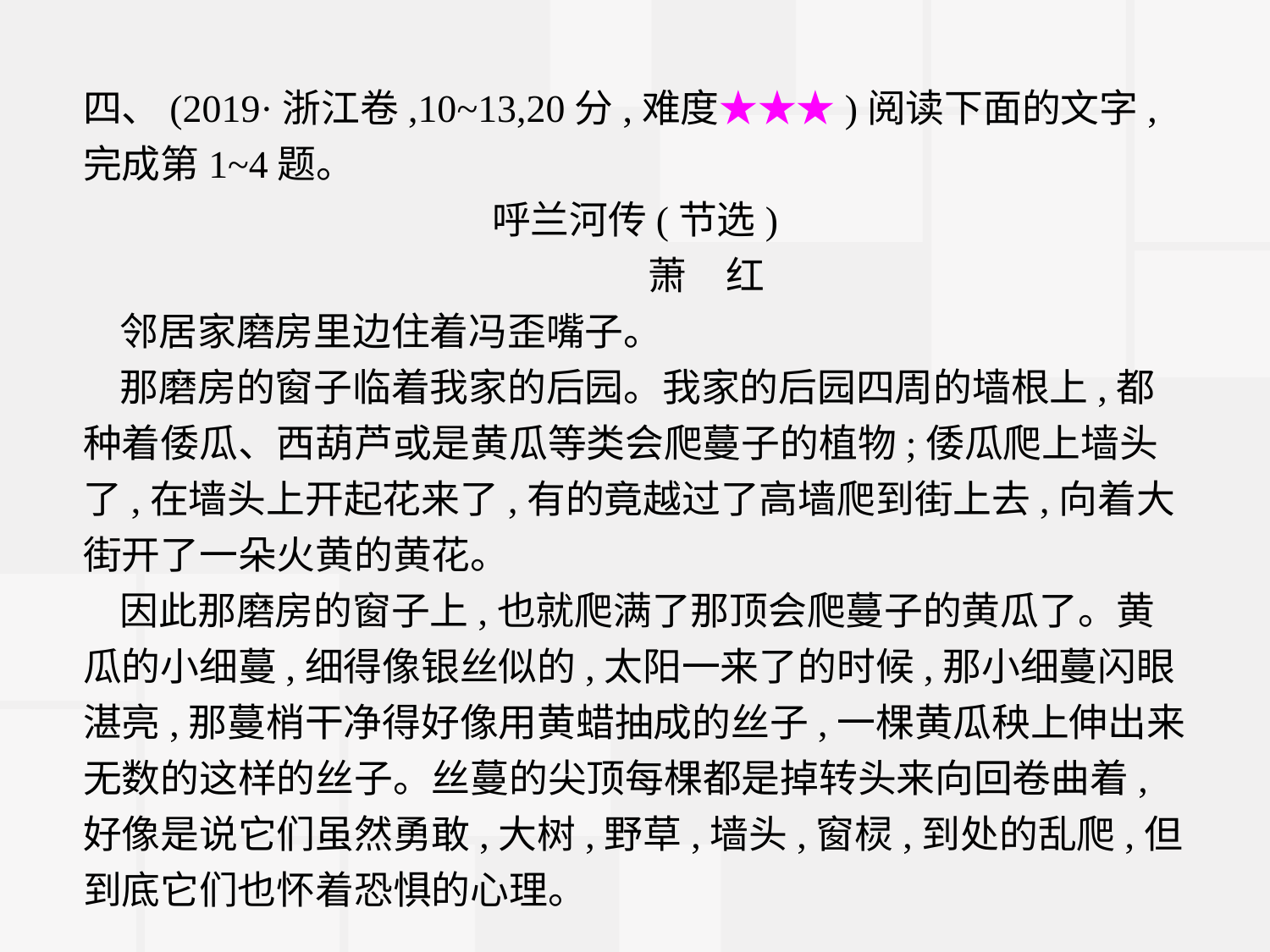

四、(2019·浙江卷,10~13,20分,难度★★★)阅读下面的文字,完成第1~4题。
呼兰河传(节选)
	萧　红
邻居家磨房里边住着冯歪嘴子。
那磨房的窗子临着我家的后园。我家的后园四周的墙根上,都种着倭瓜、西葫芦或是黄瓜等类会爬蔓子的植物;倭瓜爬上墙头了,在墙头上开起花来了,有的竟越过了高墙爬到街上去,向着大街开了一朵火黄的黄花。
因此那磨房的窗子上,也就爬满了那顶会爬蔓子的黄瓜了。黄瓜的小细蔓,细得像银丝似的,太阳一来了的时候,那小细蔓闪眼湛亮,那蔓梢干净得好像用黄蜡抽成的丝子,一棵黄瓜秧上伸出来无数的这样的丝子。丝蔓的尖顶每棵都是掉转头来向回卷曲着,好像是说它们虽然勇敢,大树,野草,墙头,窗棂,到处的乱爬,但到底它们也怀着恐惧的心理。